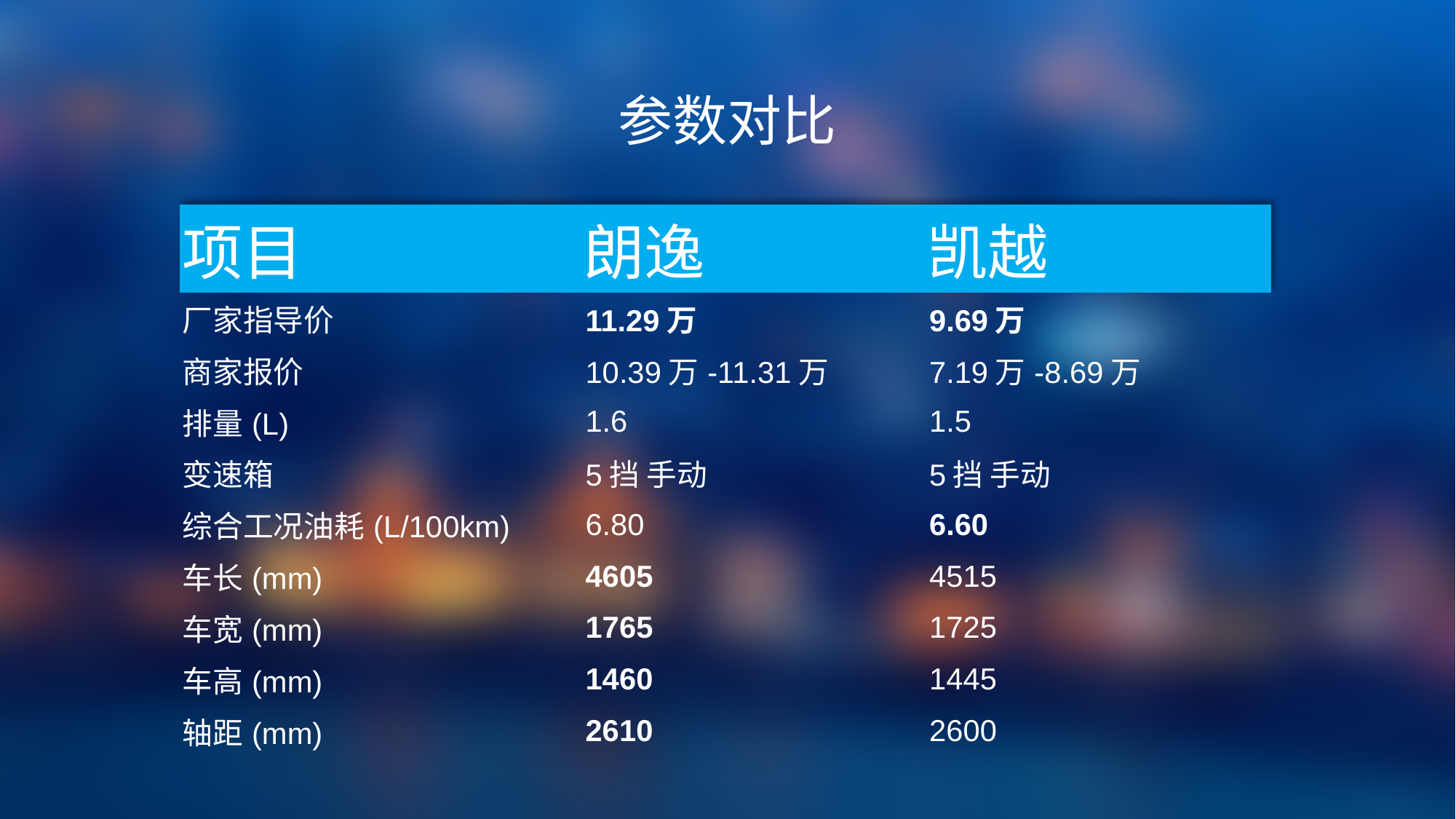

参数对比
| 项目 | 朗逸 | 凯越 |
| --- | --- | --- |
| 厂家指导价 | 11.29万 | 9.69万 |
| 商家报价 | 10.39万-11.31万 | 7.19万-8.69万 |
| 排量(L) | 1.6 | 1.5 |
| 变速箱 | 5挡 手动 | 5挡 手动 |
| 综合工况油耗(L/100km) | 6.80 | 6.60 |
| 车长(mm) | 4605 | 4515 |
| 车宽(mm) | 1765 | 1725 |
| 车高(mm) | 1460 | 1445 |
| 轴距(mm) | 2610 | 2600 |